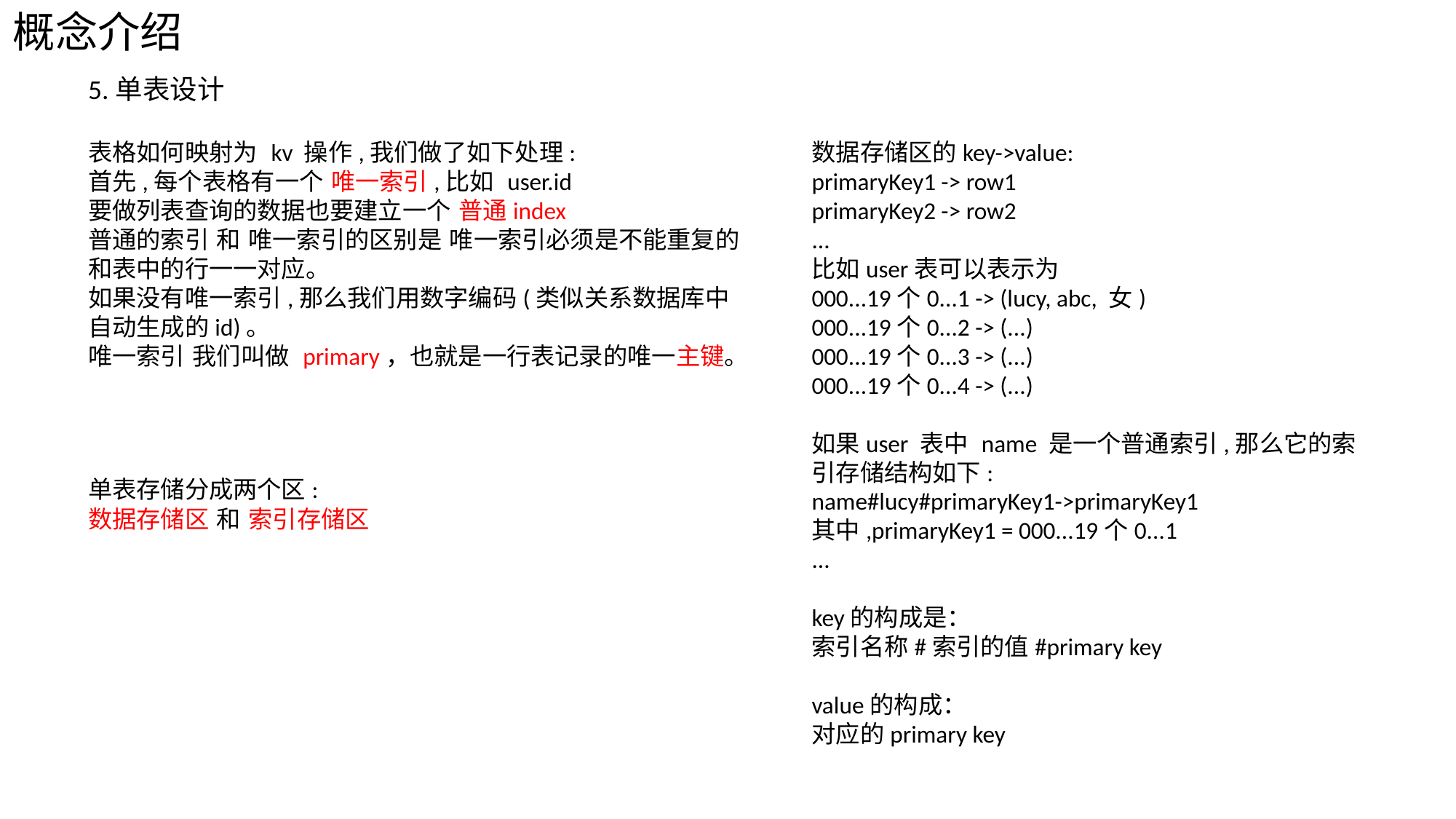

概念介绍
5.单表设计
表格如何映射为 kv 操作,我们做了如下处理:
首先,每个表格有一个 唯一索引,比如 user.id
要做列表查询的数据也要建立一个 普通index
普通的索引 和 唯一索引的区别是 唯一索引必须是不能重复的 和表中的行一一对应。
如果没有唯一索引,那么我们用数字编码(类似关系数据库中自动生成的id)。
唯一索引 我们叫做 primary，也就是一行表记录的唯一主键。
数据存储区的key->value:
primaryKey1 -> row1
primaryKey2 -> row2
...
比如user表可以表示为
000...19个0...1 -> (lucy, abc, 女)
000...19个0...2 -> (...)
000...19个0...3 -> (...)
000...19个0...4 -> (...)

如果user 表中 name 是一个普通索引,那么它的索引存储结构如下:
name#lucy#primaryKey1->primaryKey1
其中,primaryKey1 = 000...19个0...1
...

key的构成是：
索引名称#索引的值#primary key

value的构成：
对应的primary key
单表存储分成两个区:
数据存储区 和 索引存储区